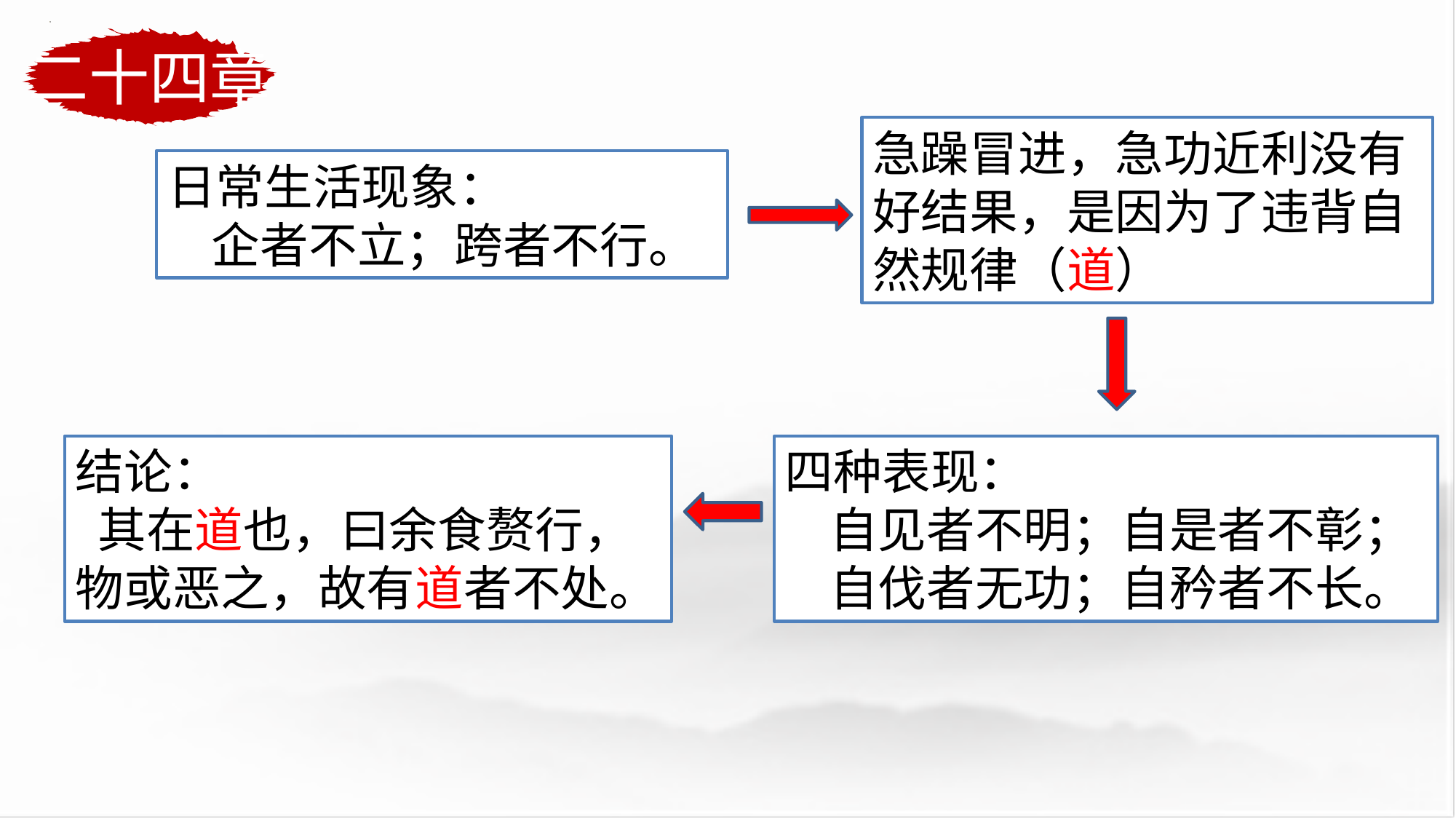

二十四章
急躁冒进，急功近利没有好结果，是因为了违背自然规律（道）
日常生活现象：
   企者不立；跨者不行。

结论：
 其在道也，曰余食赘行，
物或恶之，故有道者不处。
四种表现：
   自见者不明；自是者不彰；
   自伐者无功；自矜者不长。